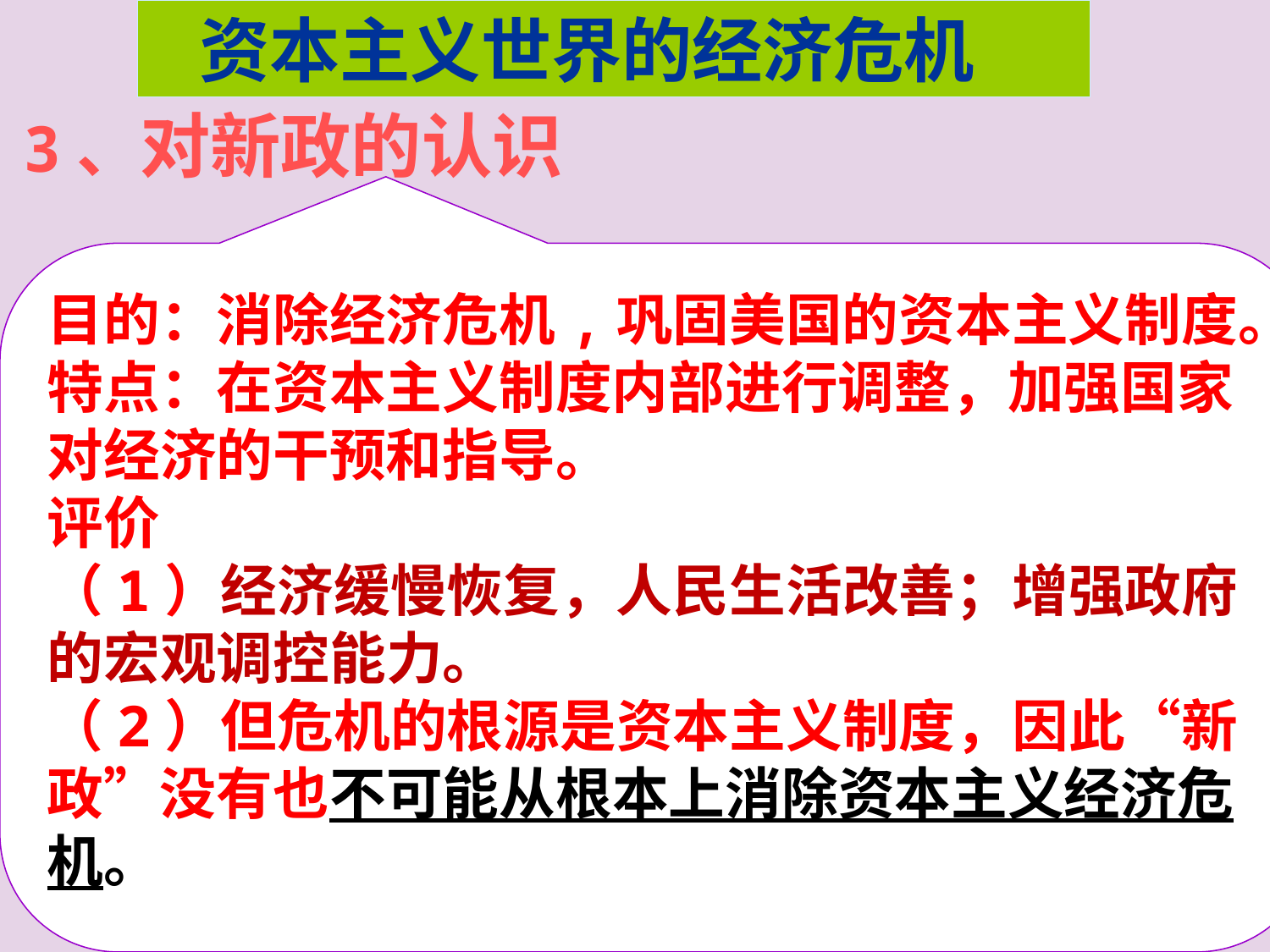

资本主义世界的经济危机
3、对新政的认识
目的：消除经济危机,巩固美国的资本主义制度。
特点：在资本主义制度内部进行调整，加强国家对经济的干预和指导。
评价
（1）经济缓慢恢复，人民生活改善；增强政府的宏观调控能力。
（2）但危机的根源是资本主义制度，因此“新政”没有也不可能从根本上消除资本主义经济危机。